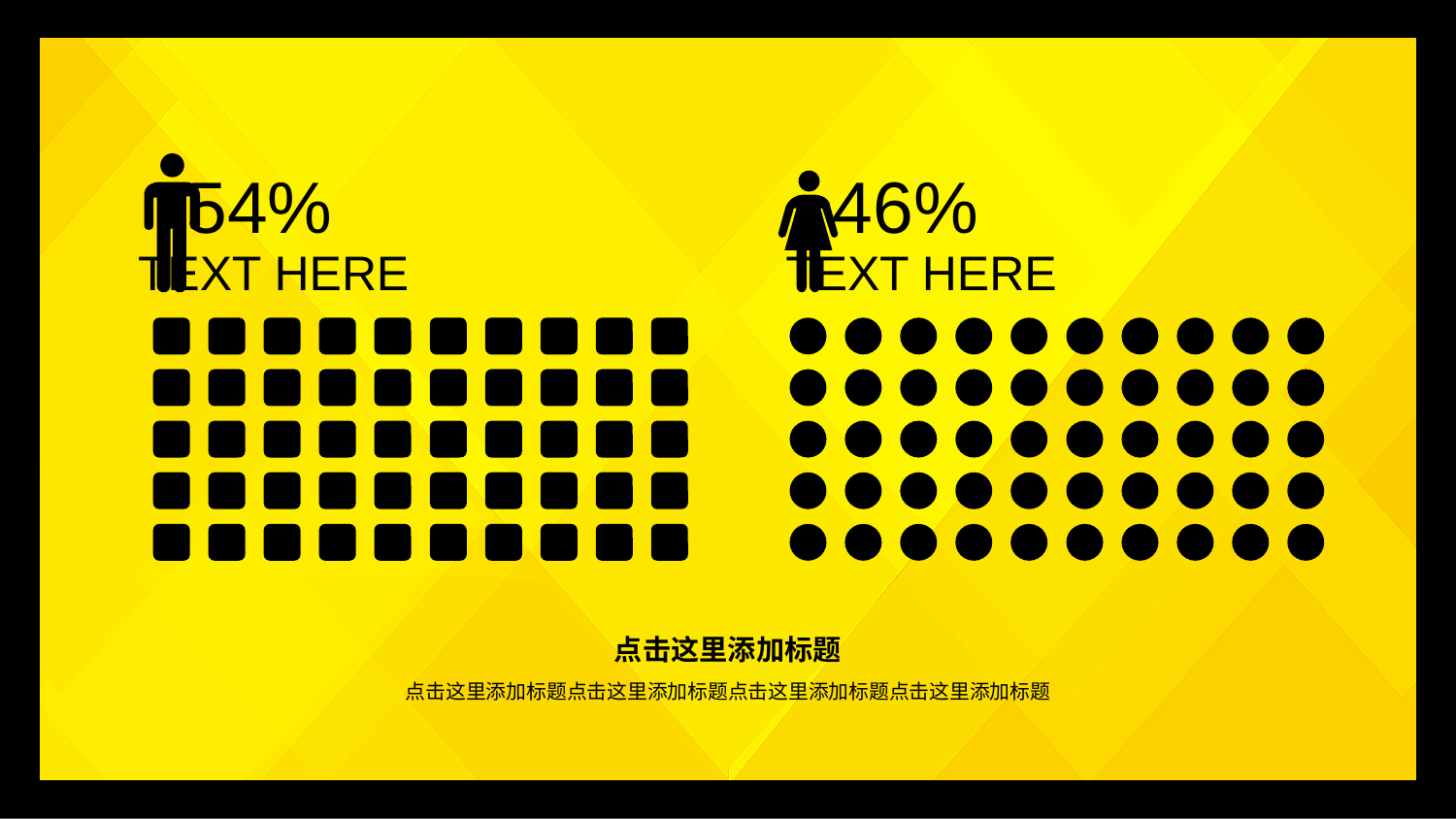

54%
46%

TEXT HERE
TEXT HERE

点击这里添加标题
点击这里添加标题点击这里添加标题点击这里添加标题点击这里添加标题